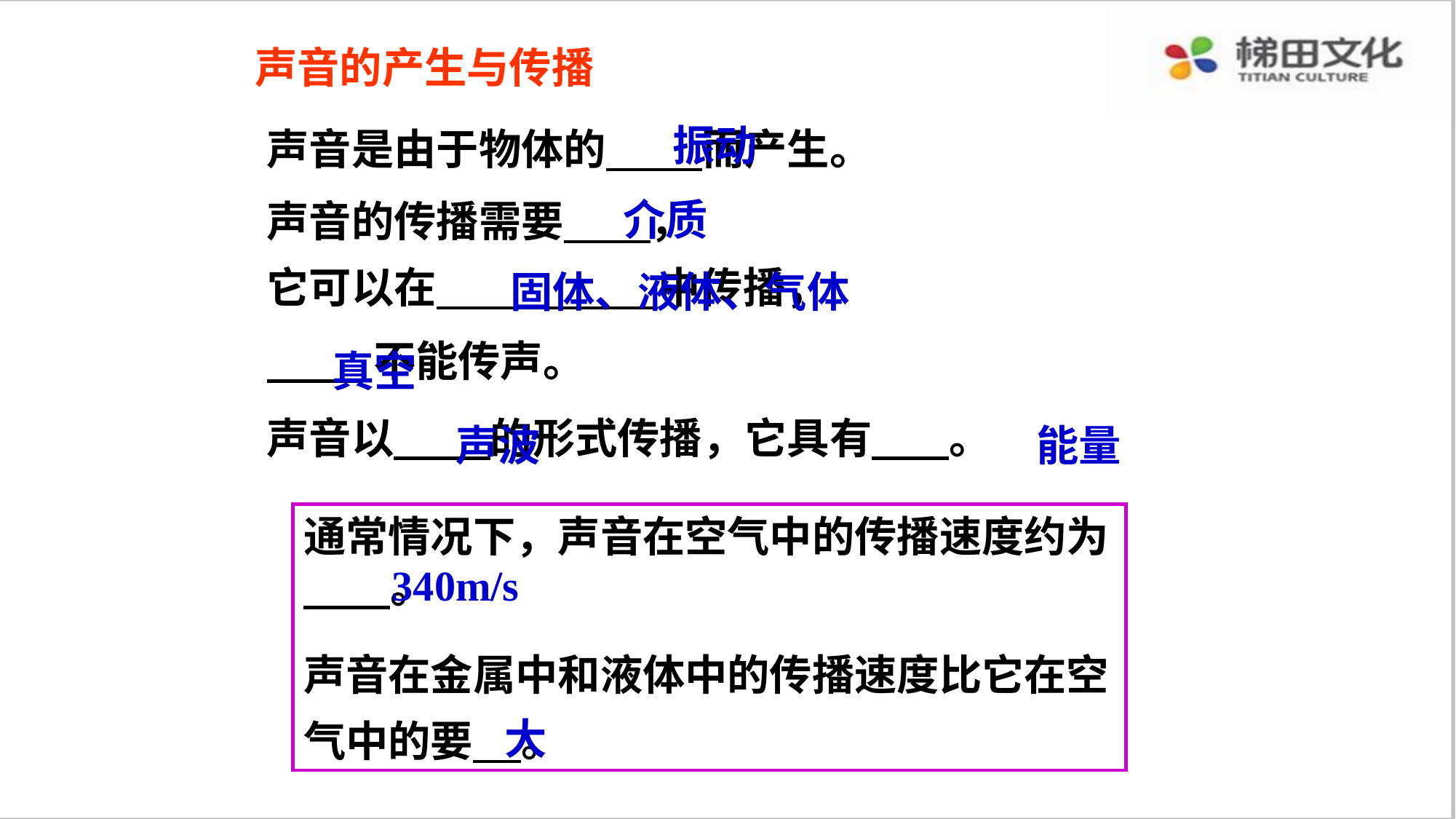

声音的产生与传播
振动
声音是由于物体的          而产生。
声音的传播需要         ，
它可以在                       中传播，
          不能传声。
声音以          的形式传播，它具有        。
介质
固体、液体、气体
真空
声波
能量
通常情况下，声音在空气中的传播速度约为          。
声音在金属中和液体中的传播速度比它在空气中的要     。
340m/s
大